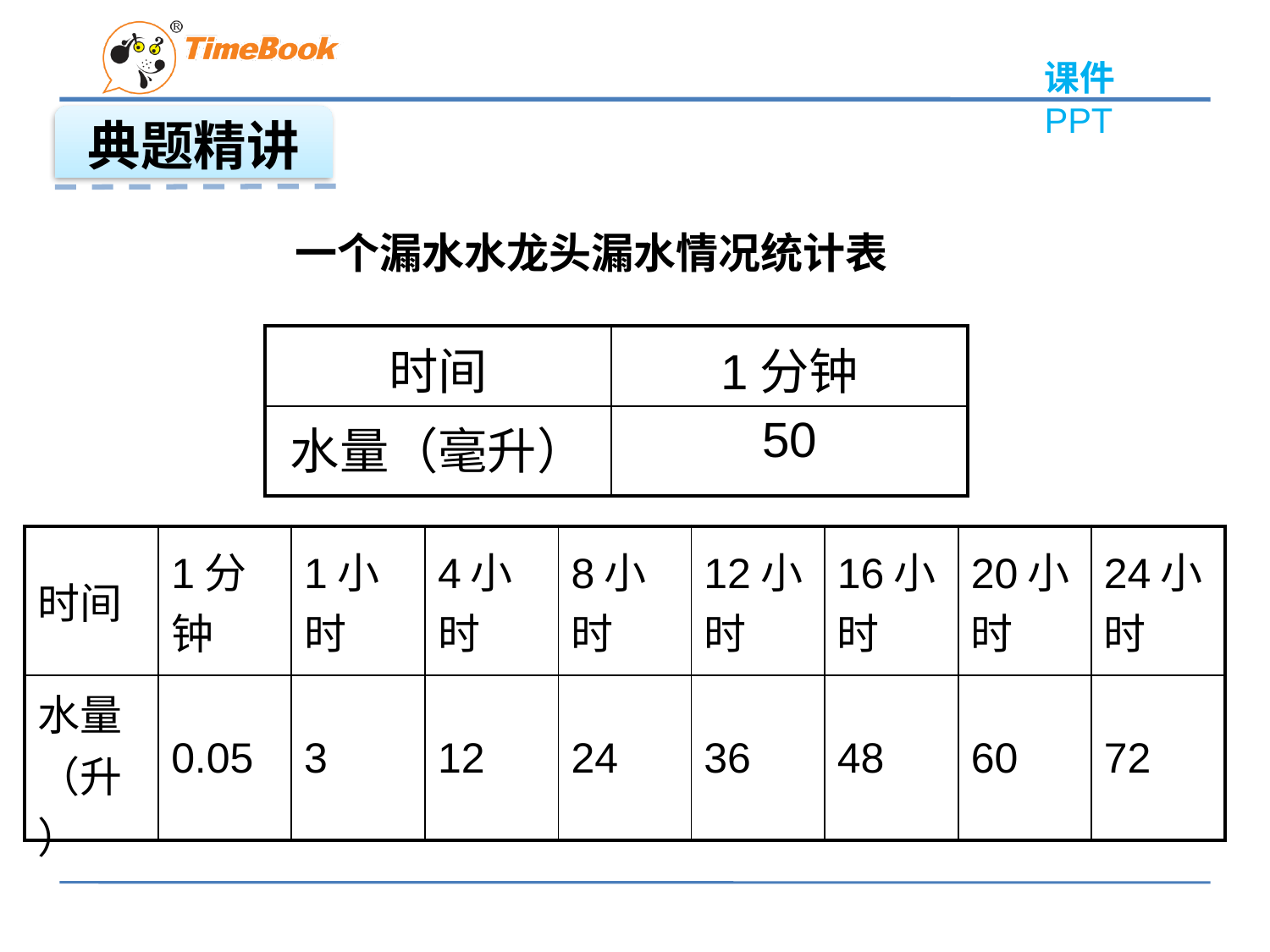

典题精讲
一个漏水水龙头漏水情况统计表
| 时间 | 1分钟 |
| --- | --- |
| 水量（毫升） | 50 |
| 时间 | 1分钟 | 1小时 | 4小时 | 8小时 | 12小时 | 16小时 | 20小时 | 24小时 |
| --- | --- | --- | --- | --- | --- | --- | --- | --- |
| 水量（升） | 0.05 | 3 | 12 | 24 | 36 | 48 | 60 | 72 |